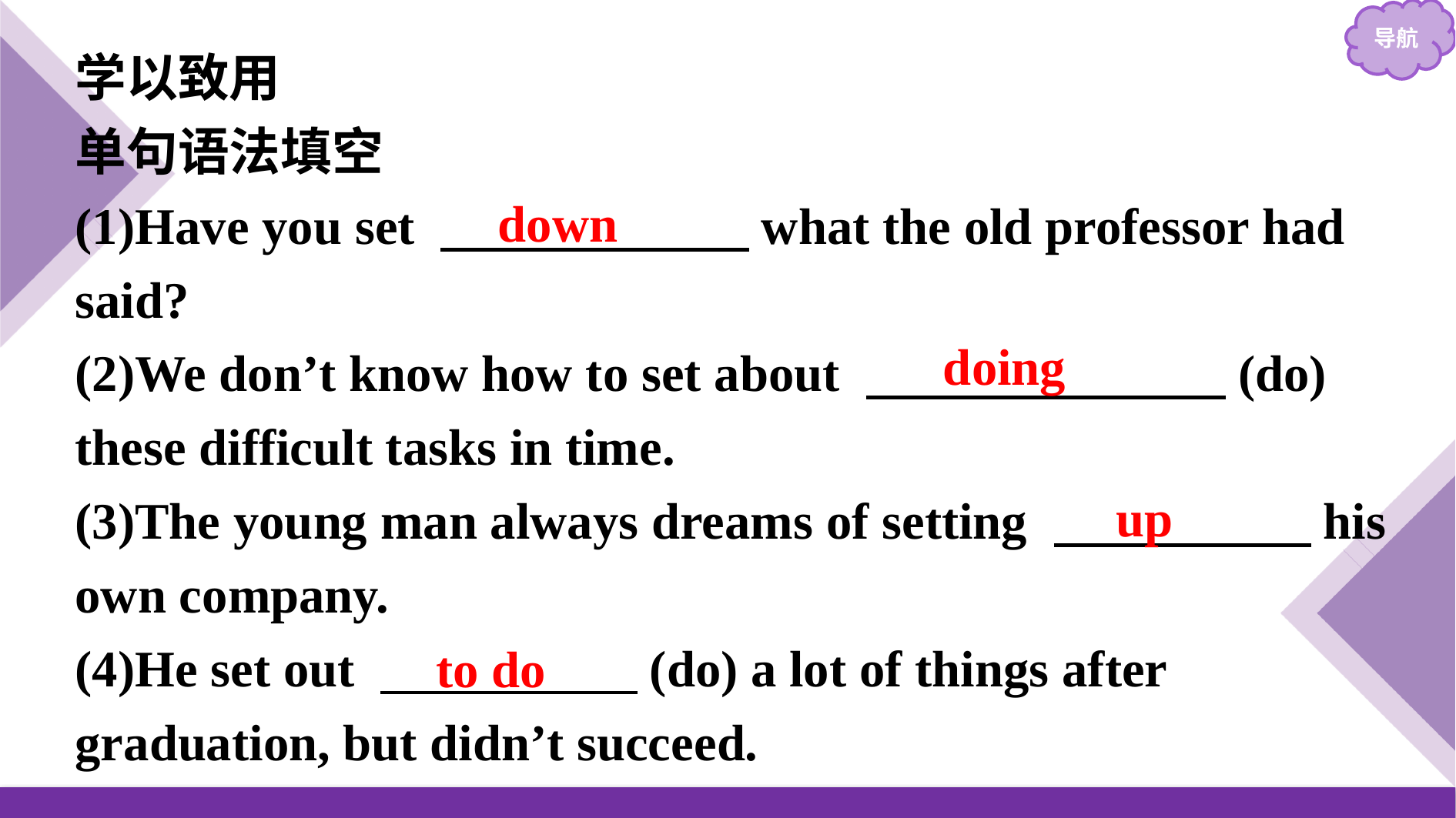

学以致用
单句语法填空
(1)Have you set 　　　　　　what the old professor had said?
(2)We don’t know how to set about 　　　　　　　(do) these difficult tasks in time.
(3)The young man always dreams of setting 　　　　　his own company.
(4)He set out 　　　　　(do) a lot of things after graduation, but didn’t succeed.
down
doing
up
to do